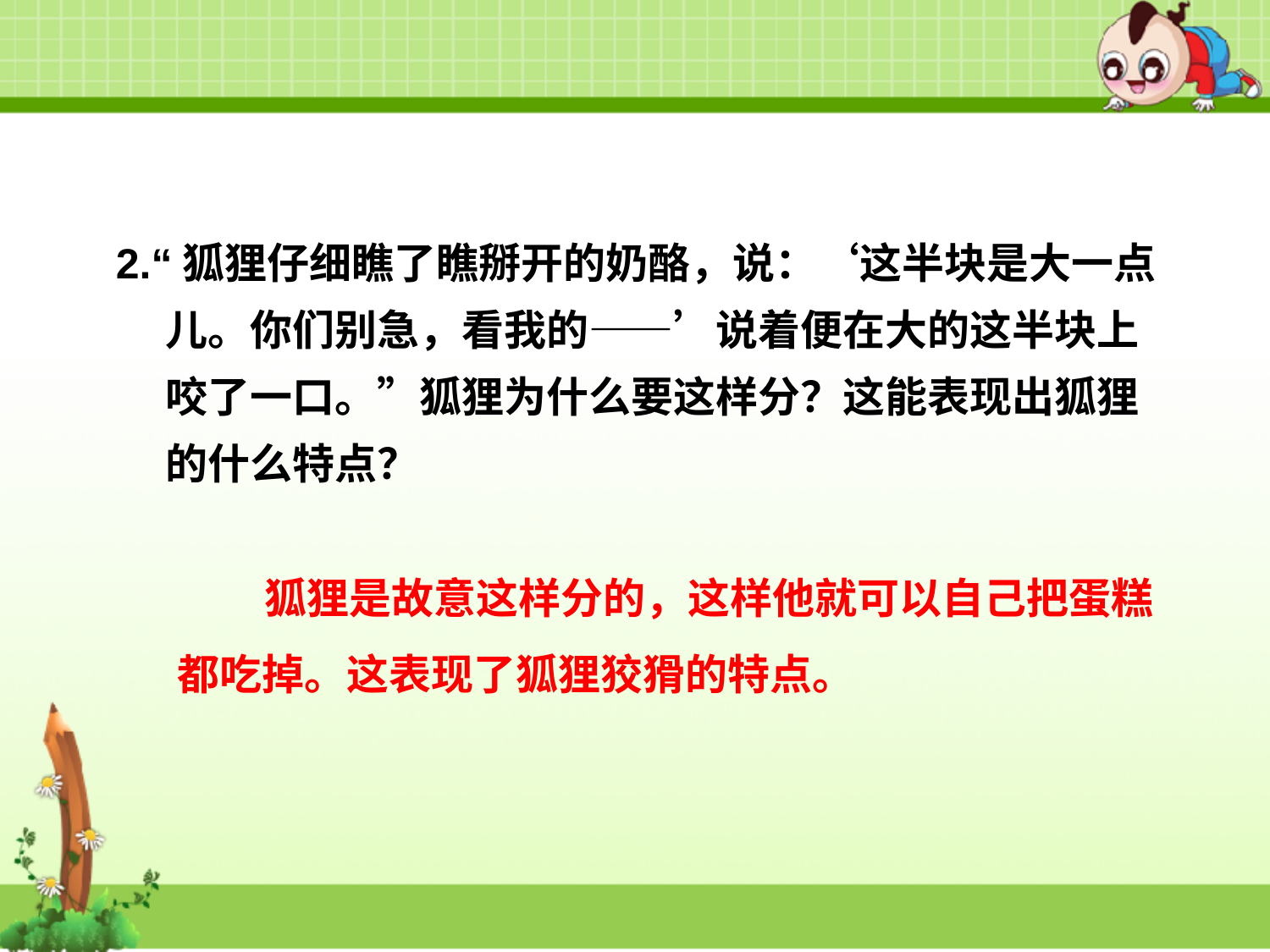

2.“狐狸仔细瞧了瞧掰开的奶酪，说：‘这半块是大一点儿。你们别急，看我的——’说着便在大的这半块上咬了一口。”狐狸为什么要这样分？这能表现出狐狸的什么特点？
狐狸是故意这样分的，这样他就可以自己把蛋糕都吃掉。这表现了狐狸狡猾的特点。